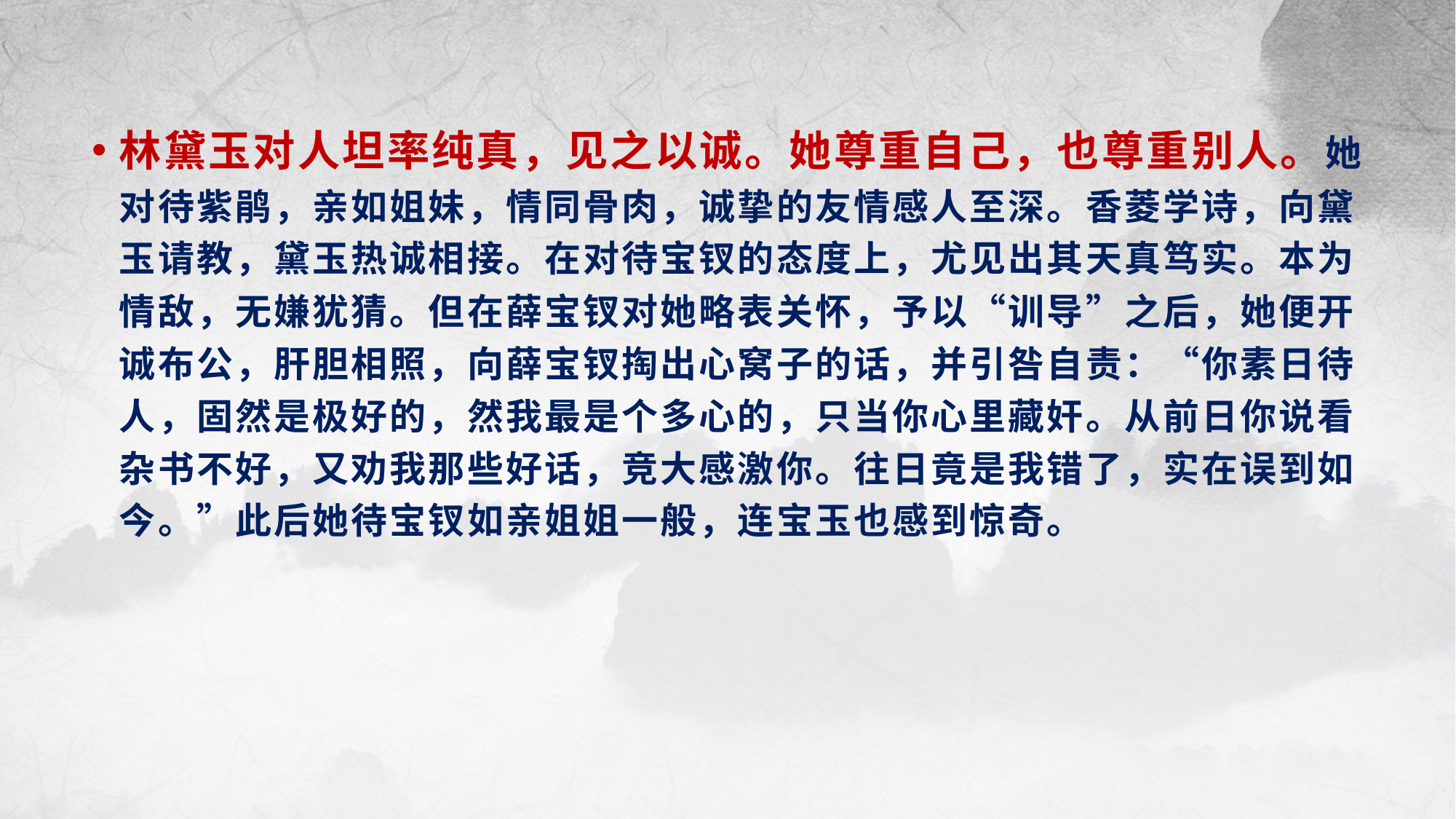

林黛玉对人坦率纯真，见之以诚。她尊重自己，也尊重别人。她对待紫鹃，亲如姐妹，情同骨肉，诚挚的友情感人至深。香菱学诗，向黛玉请教，黛玉热诚相接。在对待宝钗的态度上，尤见出其天真笃实。本为情敌，无嫌犹猜。但在薛宝钗对她略表关怀，予以“训导”之后，她便开诚布公，肝胆相照，向薛宝钗掏出心窝子的话，并引咎自责：“你素日待人，固然是极好的，然我最是个多心的，只当你心里藏奸。从前日你说看杂书不好，又劝我那些好话，竞大感激你。往日竟是我错了，实在误到如今。”此后她待宝钗如亲姐姐一般，连宝玉也感到惊奇。